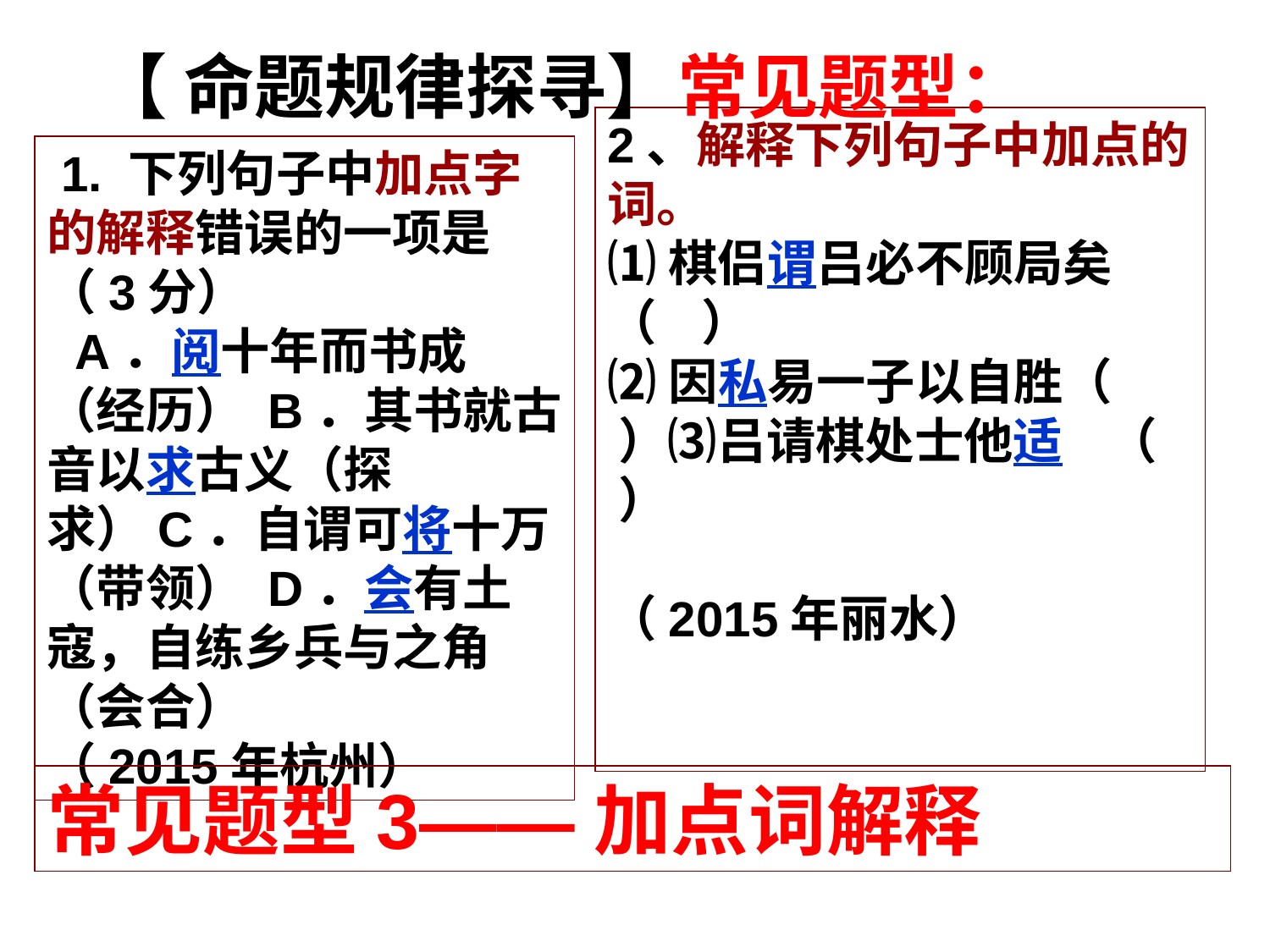

【 命题规律探寻】常见题型：
 1. 下列句子中加点字的解释错误的一项是（3分）
  A．阅十年而书成（经历） B．其书就古音以求古义（探求）C．自谓可将十万（带领） D．会有土寇，自练乡兵与之角（会合）
（2015年杭州）
2、解释下列句子中加点的词。
⑴棋侣谓吕必不顾局矣  （    ）
⑵因私易一子以自胜（    ）⑶吕请棋处士他适    （    ）

（2015年丽水）

常见题型3——加点词解释